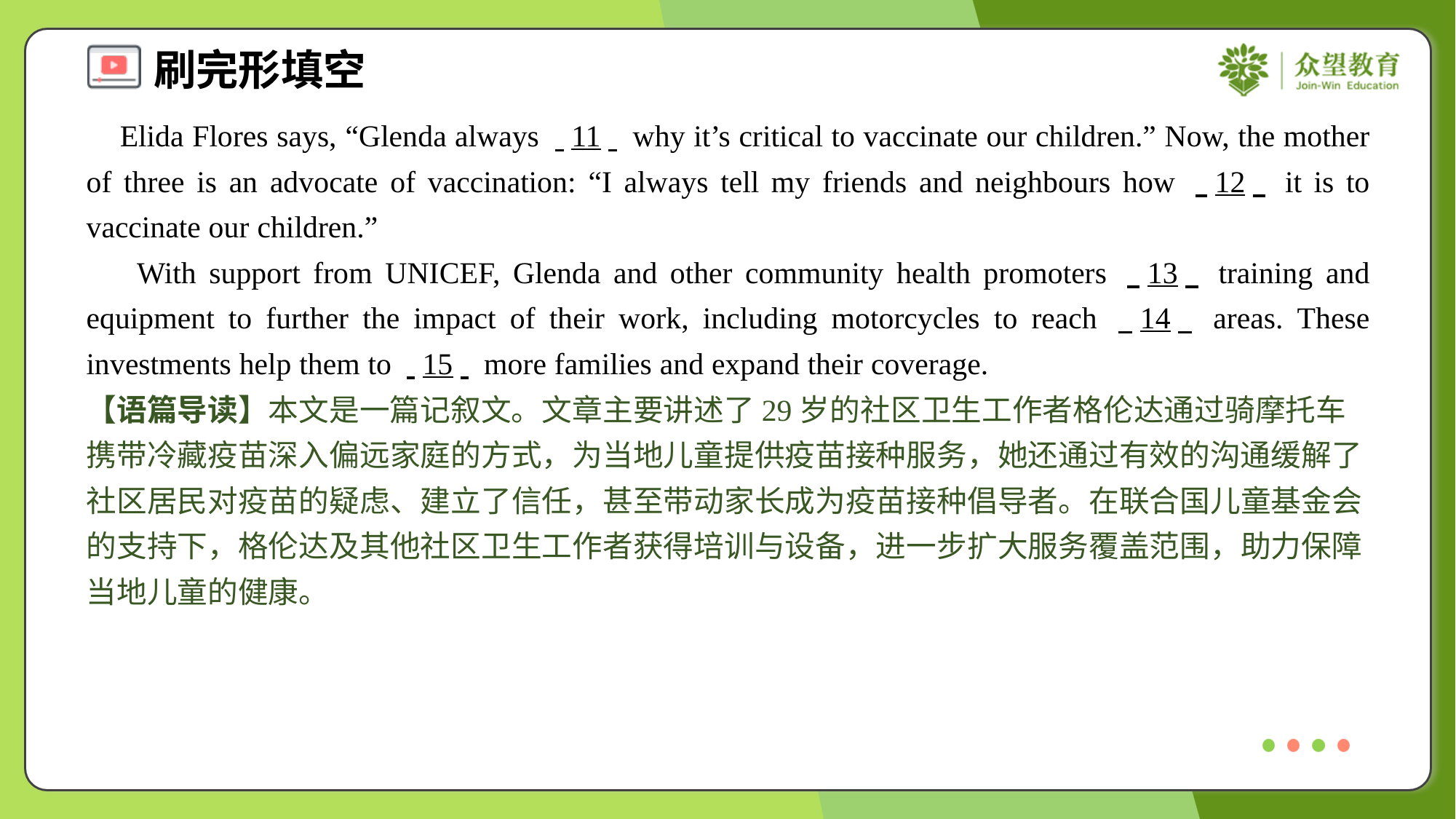

Elida Flores says, “Glenda always . .11. . why it’s critical to vaccinate our children.” Now, the mother of three is an advocate of vaccination: “I always tell my friends and neighbours how . .12. . it is to vaccinate our children.”
    With support from UNICEF, Glenda and other community health promoters . .13. . training and equipment to further the impact of their work, including motorcycles to reach . .14. . areas. These investments help them to . .15. . more families and expand their coverage.
【语篇导读】本文是一篇记叙文。文章主要讲述了29岁的社区卫生工作者格伦达通过骑摩托车携带冷藏疫苗深入偏远家庭的方式，为当地儿童提供疫苗接种服务，她还通过有效的沟通缓解了社区居民对疫苗的疑虑、建立了信任，甚至带动家长成为疫苗接种倡导者。在联合国儿童基金会的支持下，格伦达及其他社区卫生工作者获得培训与设备，进一步扩大服务覆盖范围，助力保障当地儿童的健康。